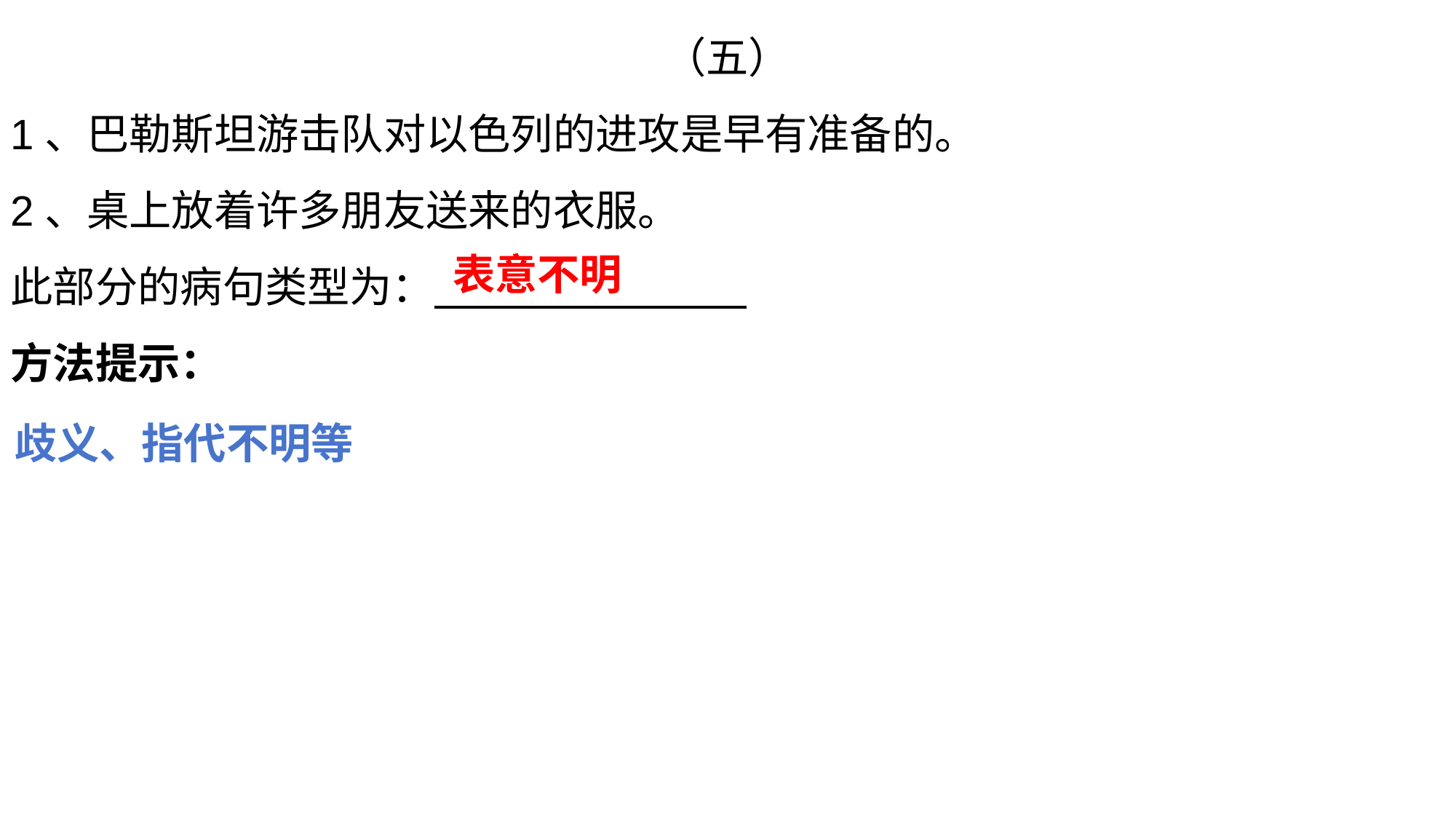

（五）
1、巴勒斯坦游击队对以色列的进攻是早有准备的。
2、桌上放着许多朋友送来的衣服。
此部分的病句类型为：
方法提示：
表意不明
歧义、指代不明等